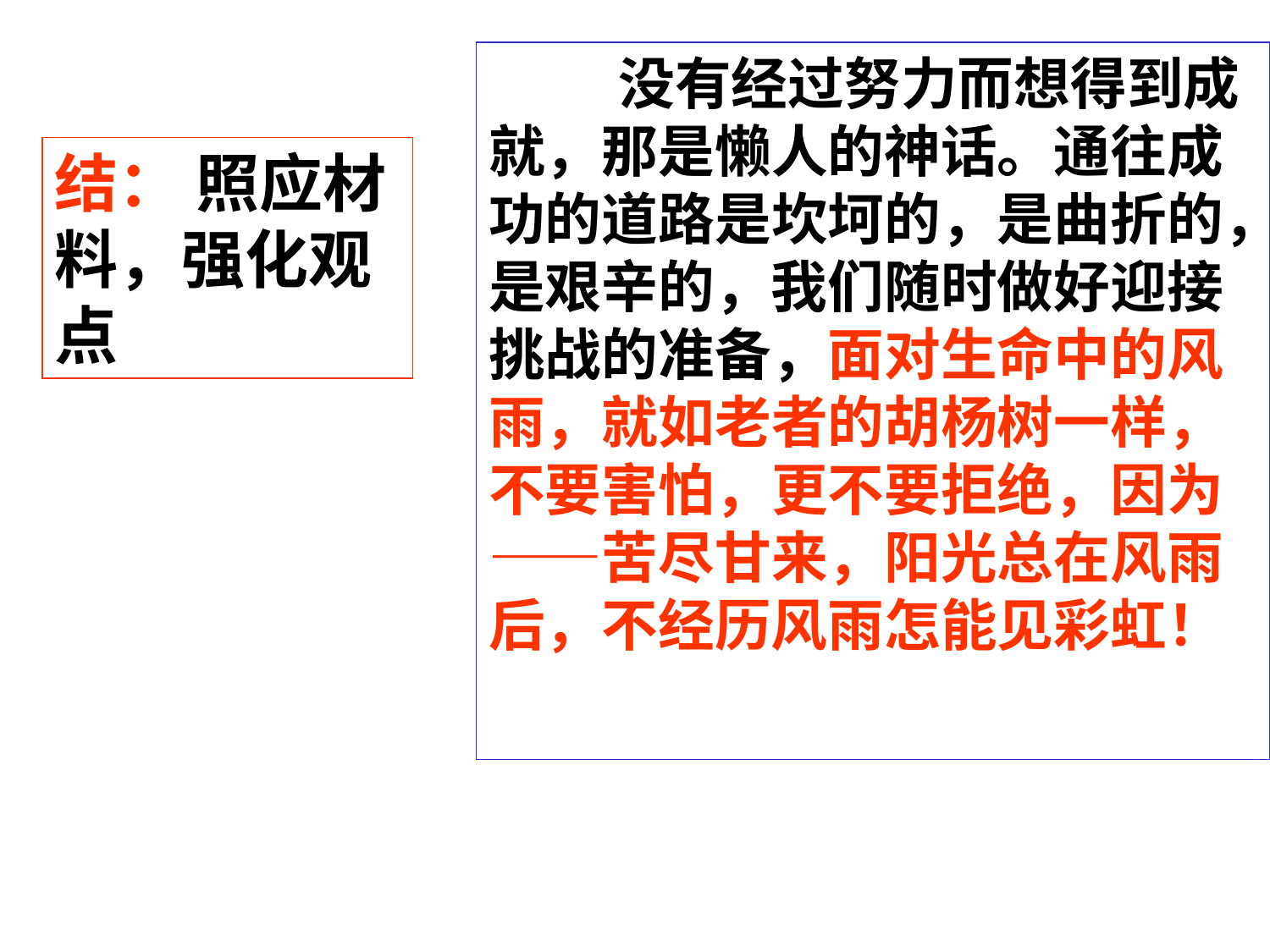

没有经过努力而想得到成就，那是懒人的神话。通往成功的道路是坎坷的，是曲折的，是艰辛的，我们随时做好迎接挑战的准备，面对生命中的风雨，就如老者的胡杨树一样，不要害怕，更不要拒绝，因为——苦尽甘来，阳光总在风雨后，不经历风雨怎能见彩虹！

结： 照应材料，强化观点